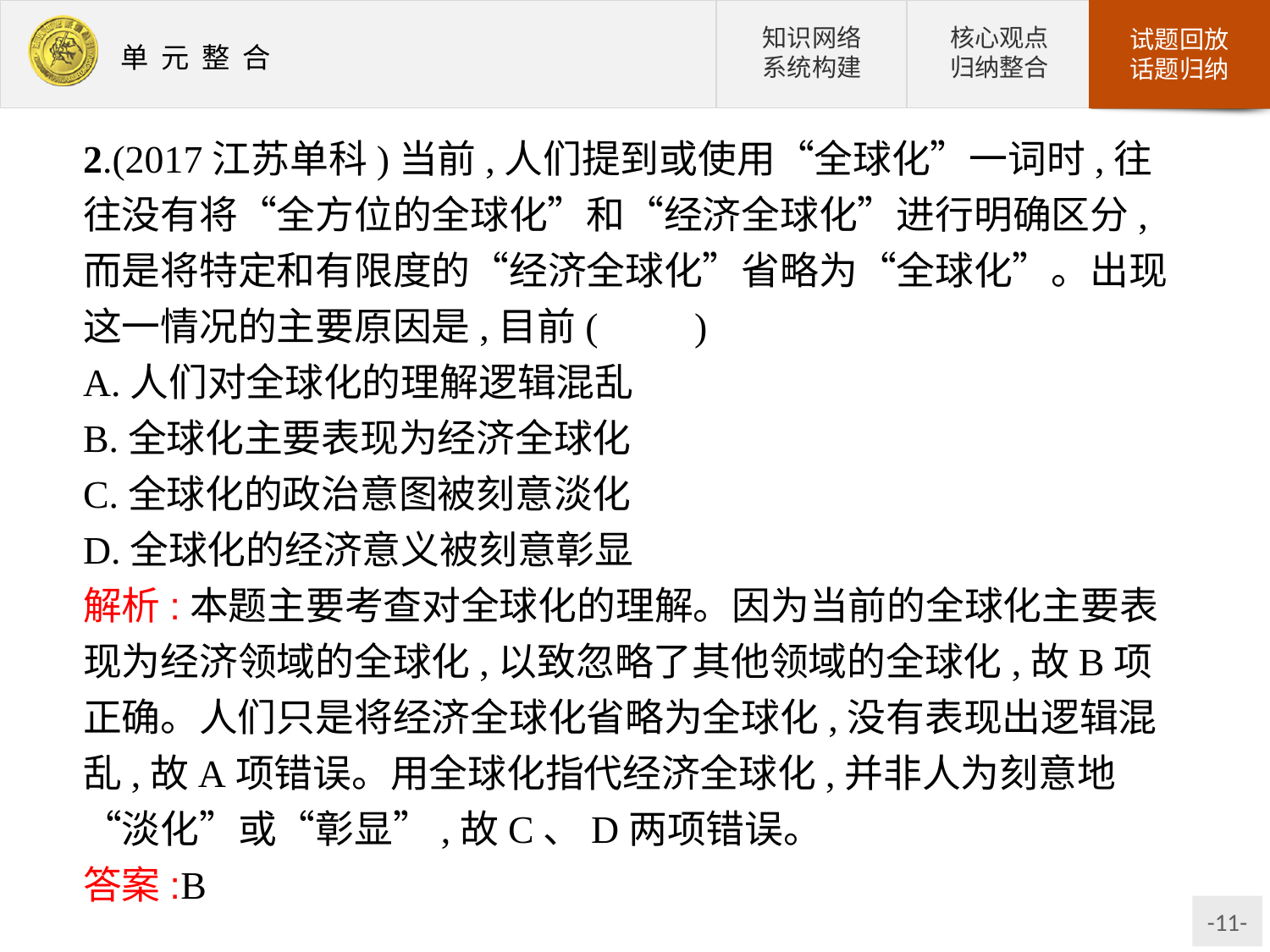

2.(2017江苏单科)当前,人们提到或使用“全球化”一词时,往往没有将“全方位的全球化”和“经济全球化”进行明确区分,而是将特定和有限度的“经济全球化”省略为“全球化”。出现这一情况的主要原因是,目前(　　)
A.人们对全球化的理解逻辑混乱
B.全球化主要表现为经济全球化
C.全球化的政治意图被刻意淡化
D.全球化的经济意义被刻意彰显
解析:本题主要考查对全球化的理解。因为当前的全球化主要表现为经济领域的全球化,以致忽略了其他领域的全球化,故B项正确。人们只是将经济全球化省略为全球化,没有表现出逻辑混乱,故A项错误。用全球化指代经济全球化,并非人为刻意地“淡化”或“彰显”,故C、D两项错误。
答案:B